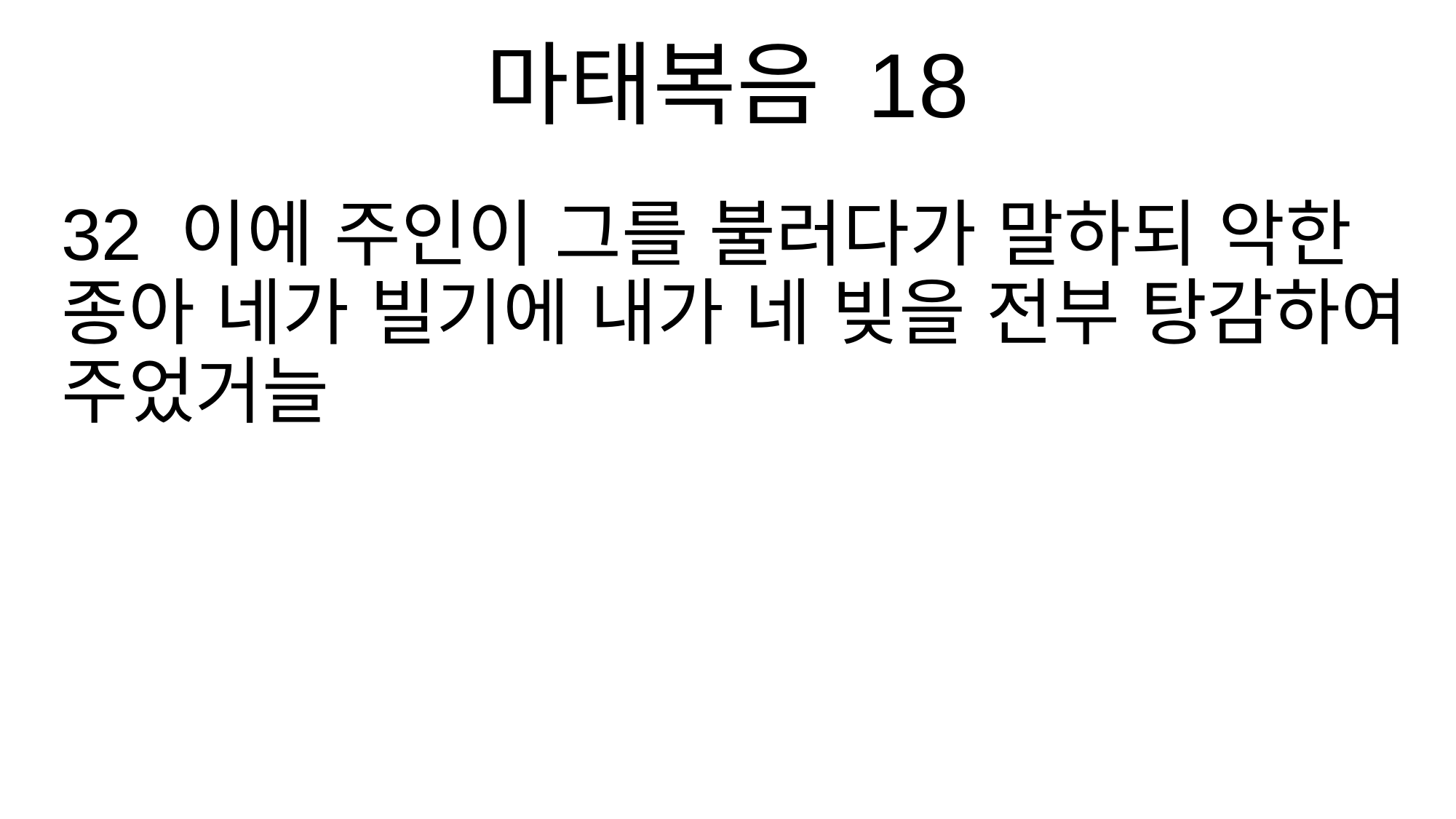

마태복음 18
32 이에 주인이 그를 불러다가 말하되 악한 종아 네가 빌기에 내가 네 빚을 전부 탕감하여 주었거늘